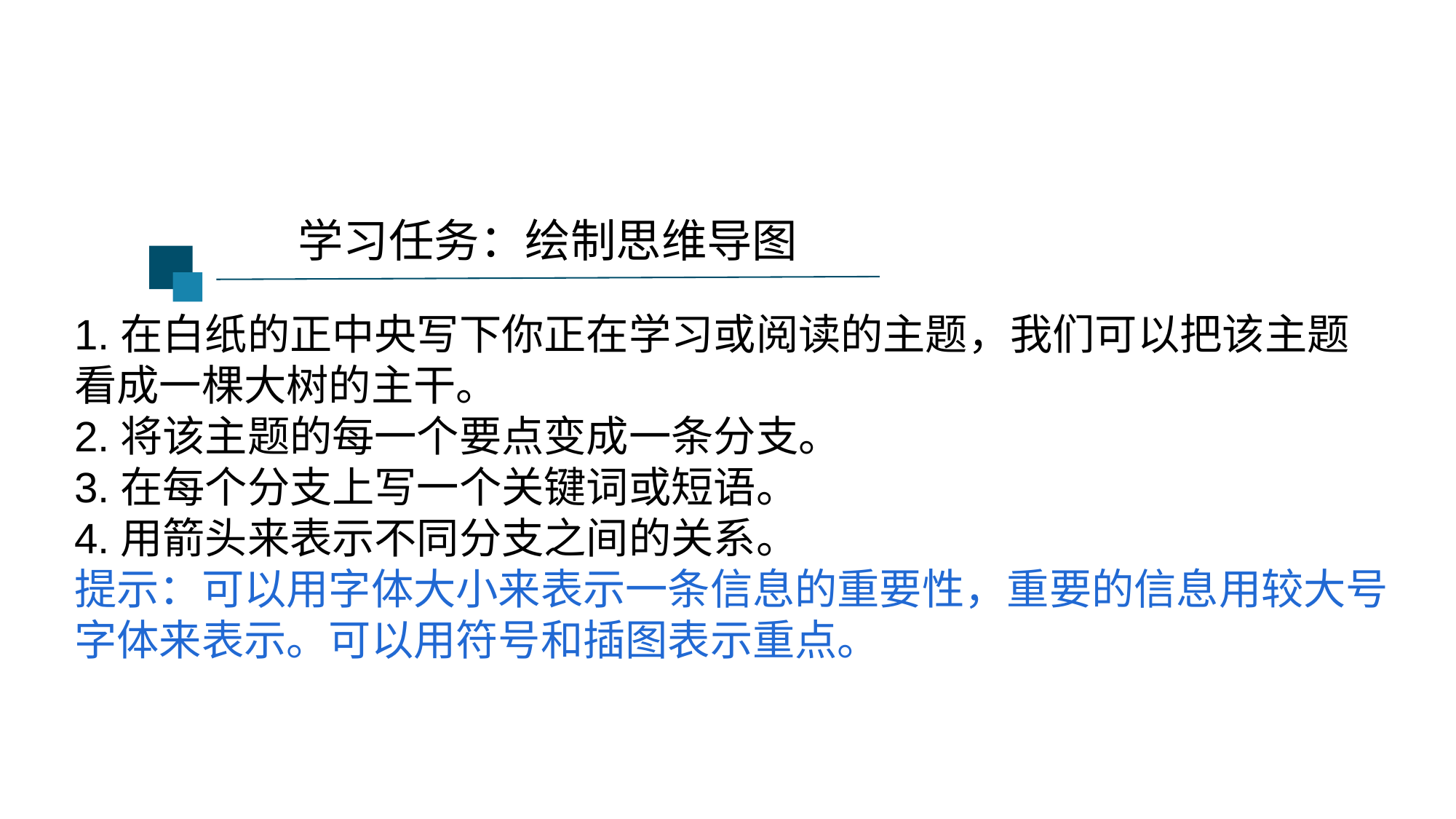

学习任务：绘制思维导图

1.在白纸的正中央写下你正在学习或阅读的主题，我们可以把该主题看成一棵大树的主干。
2.将该主题的每一个要点变成一条分支。
3.在每个分支上写一个关键词或短语。
4.用箭头来表示不同分支之间的关系。
提示：可以用字体大小来表示一条信息的重要性，重要的信息用较大号字体来表示。可以用符号和插图表示重点。